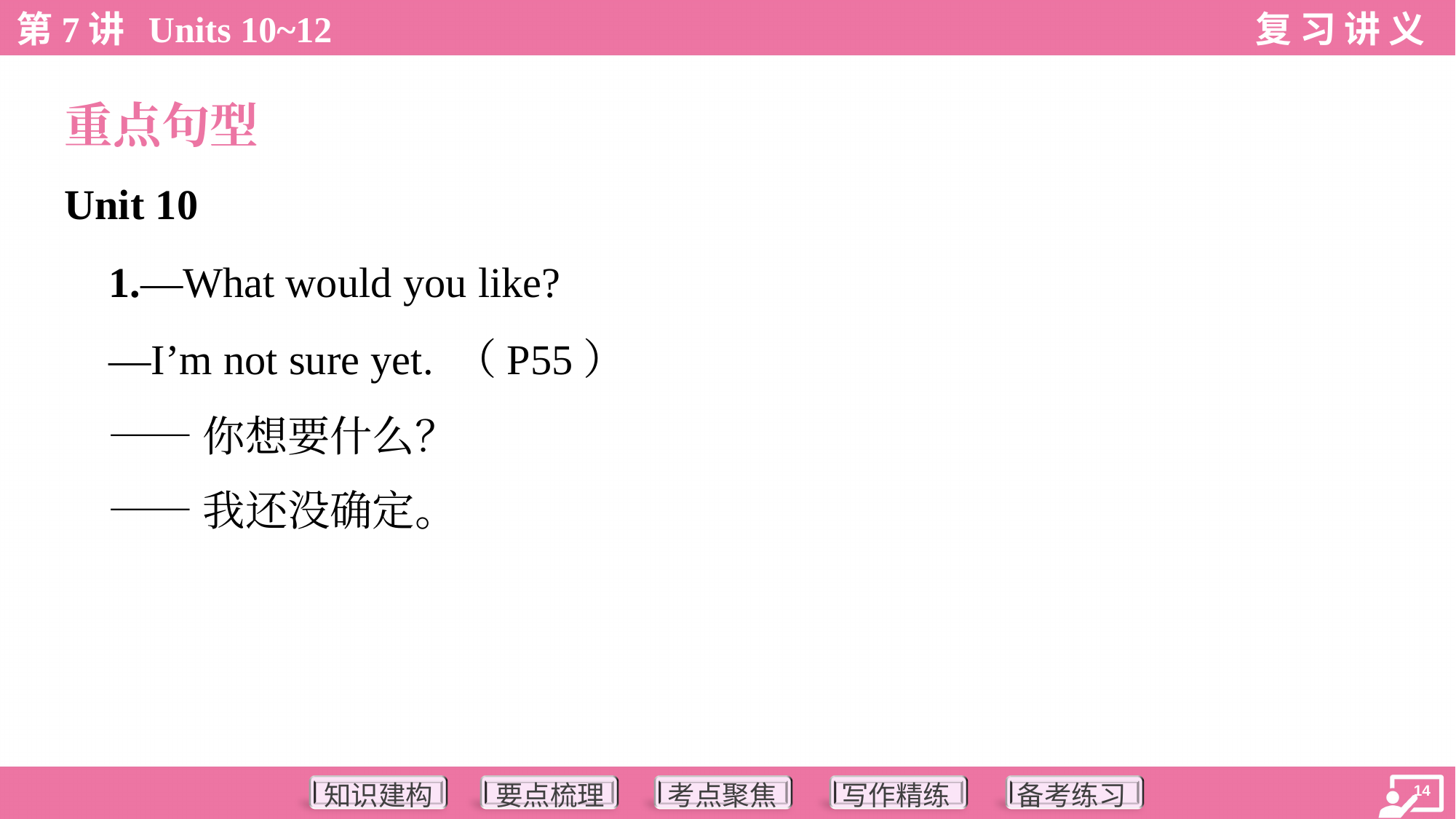

重点句型
Unit 10
    1.—What would you like?
    —I’m not sure yet. （P55）
    ——你想要什么？
    ——我还没确定。